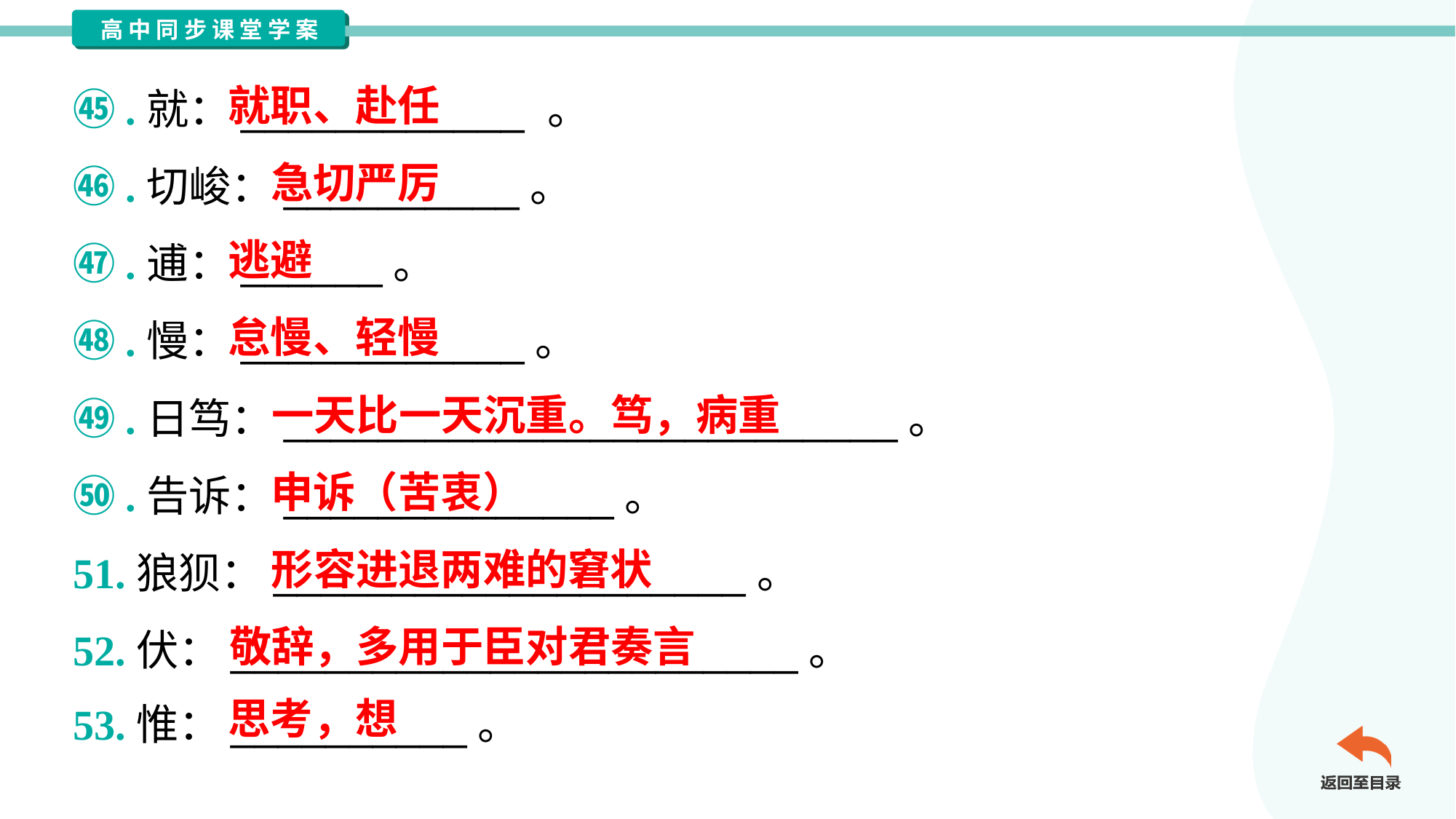

就职、赴任
㊺.就：____________ 。
㊻.切峻：__________。
㊼.逋：______。
㊽.慢：____________。
㊾.日笃：__________________________。
㊿.告诉：______________。
51.狼狈：____________________。
52.伏：________________________。
53.惟：__________。
急切严厉
逃避
怠慢、轻慢
一天比一天沉重。笃，病重
申诉（苦衷）
形容进退两难的窘状
敬辞，多用于臣对君奏言
思考，想